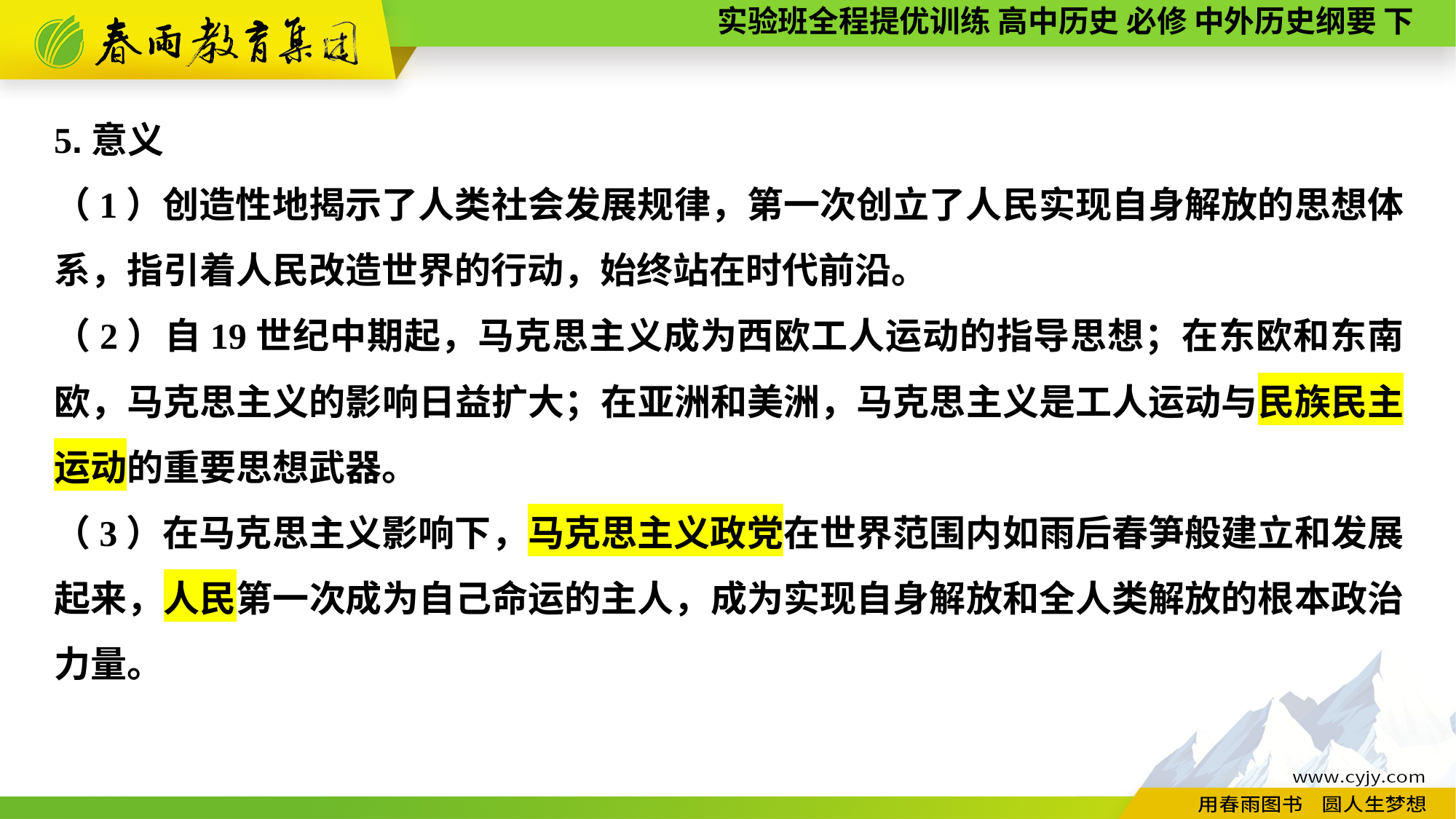

5.意义
（1）创造性地揭示了人类社会发展规律，第一次创立了人民实现自身解放的思想体系，指引着人民改造世界的行动，始终站在时代前沿。
（2）自19世纪中期起，马克思主义成为西欧工人运动的指导思想；在东欧和东南欧，马克思主义的影响日益扩大；在亚洲和美洲，马克思主义是工人运动与民族民主运动的重要思想武器。
（3）在马克思主义影响下，马克思主义政党在世界范围内如雨后春笋般建立和发展起来，人民第一次成为自己命运的主人，成为实现自身解放和全人类解放的根本政治力量。